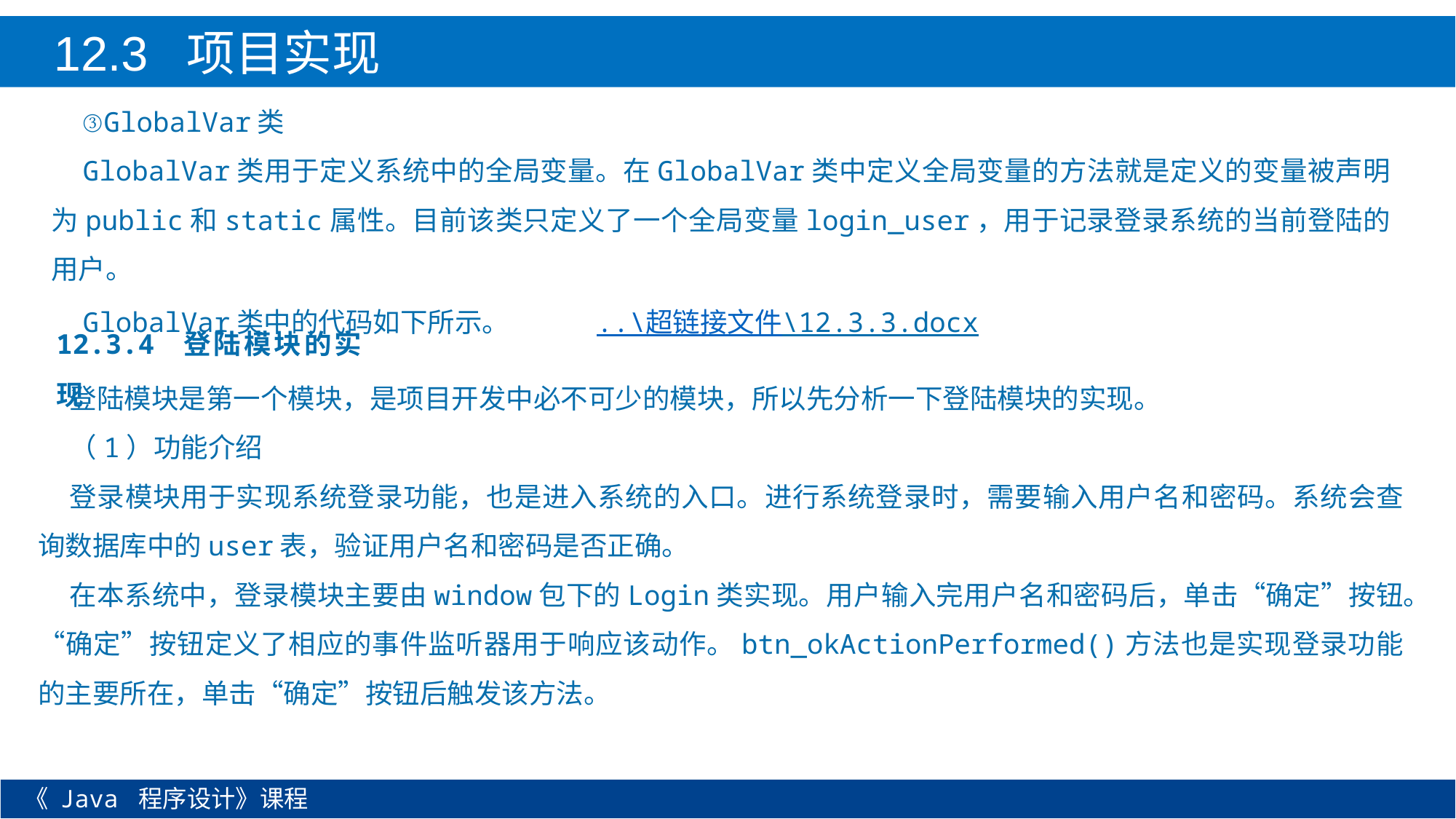

12.3  项目实现
③GlobalVar类
GlobalVar类用于定义系统中的全局变量。在GlobalVar类中定义全局变量的方法就是定义的变量被声明为public和static属性。目前该类只定义了一个全局变量login_user，用于记录登录系统的当前登陆的用户。
GlobalVar类中的代码如下所示。             ..\超链接文件\12.3.3.docx
12.3.4 登陆模块的实现
登陆模块是第一个模块，是项目开发中必不可少的模块，所以先分析一下登陆模块的实现。
（1）功能介绍
登录模块用于实现系统登录功能，也是进入系统的入口。进行系统登录时，需要输入用户名和密码。系统会查询数据库中的user表，验证用户名和密码是否正确。
在本系统中，登录模块主要由window包下的Login类实现。用户输入完用户名和密码后，单击“确定”按钮。“确定”按钮定义了相应的事件监听器用于响应该动作。btn_okActionPerformed()方法也是实现登录功能的主要所在，单击“确定”按钮后触发该方法。
《 Java 程序设计》课程